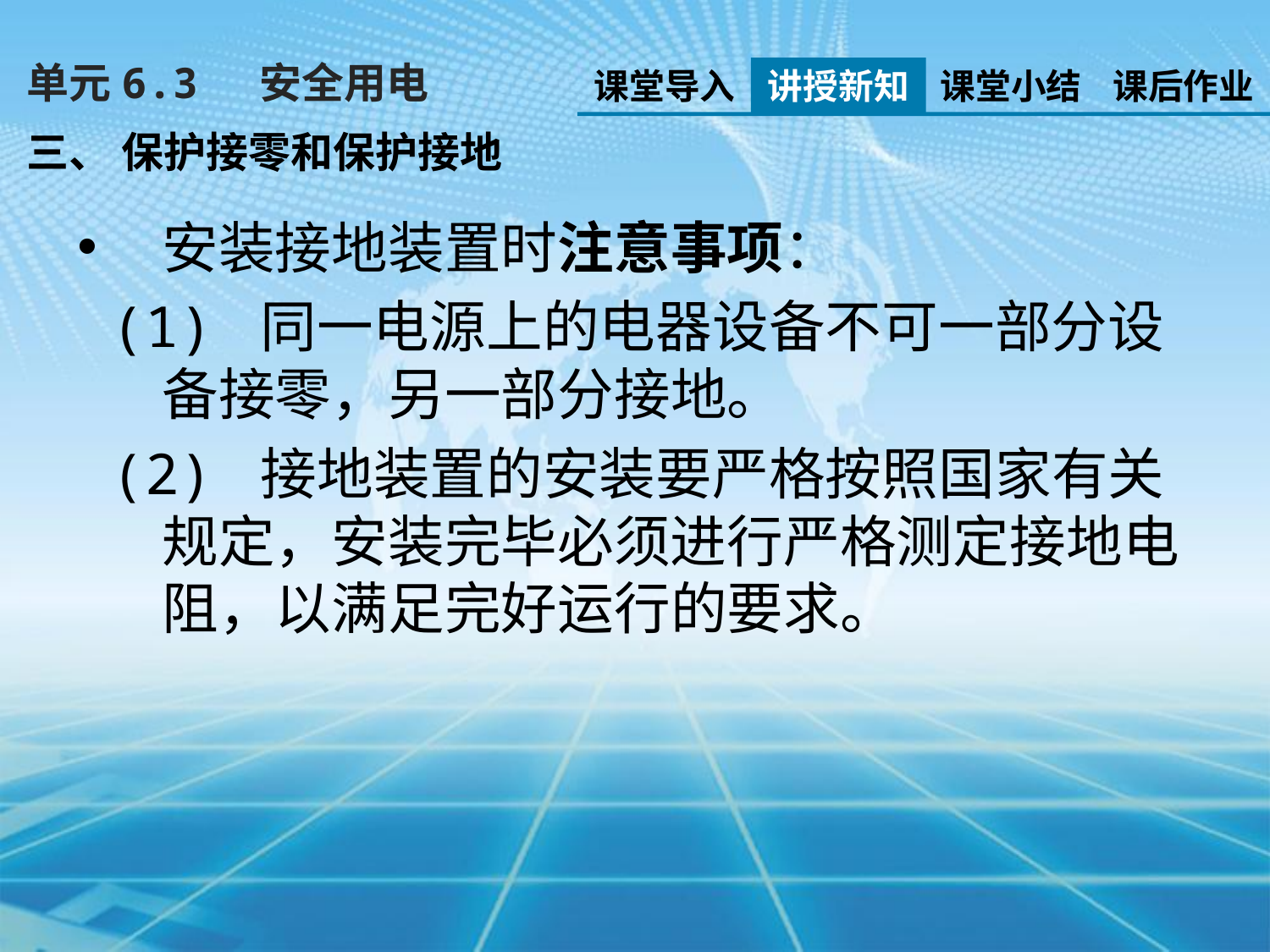

单元6.3　 安全用电
课堂导入
讲授新知
课堂小结
课后作业
三、 保护接零和保护接地
安装接地装置时注意事项：
 (1) 同一电源上的电器设备不可一部分设备接零，另一部分接地。
 (2) 接地装置的安装要严格按照国家有关规定，安装完毕必须进行严格测定接地电阻，以满足完好运行的要求。